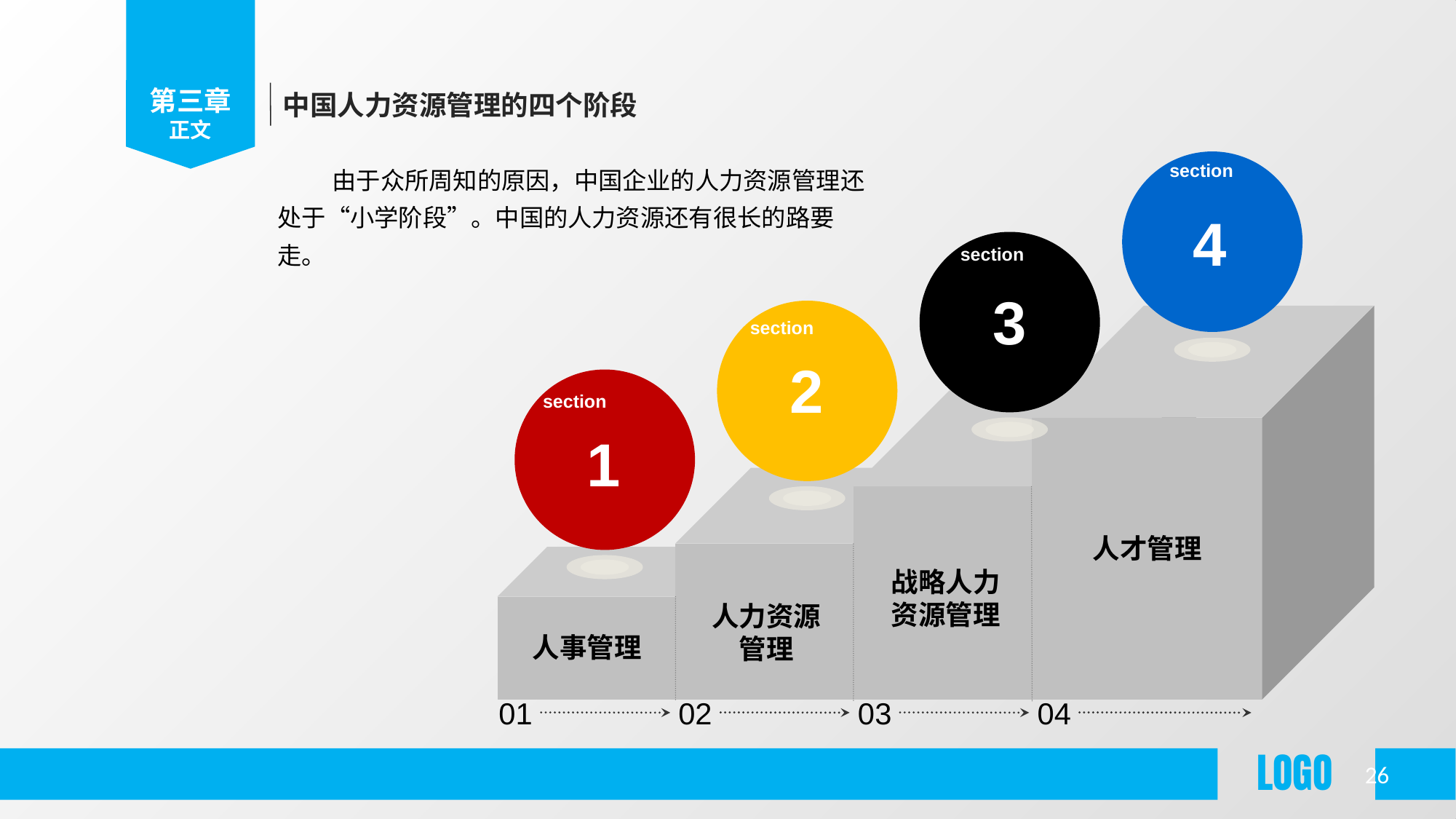

第三章
正文
中国人力资源管理的四个阶段
由于众所周知的原因，中国企业的人力资源管理还处于“小学阶段”。中国的人力资源还有很长的路要走。

section
4

section
3

section
2

section
1

人才管理

战略人力
资源管理
人力资源
管理

人事管理
01
02
03
04